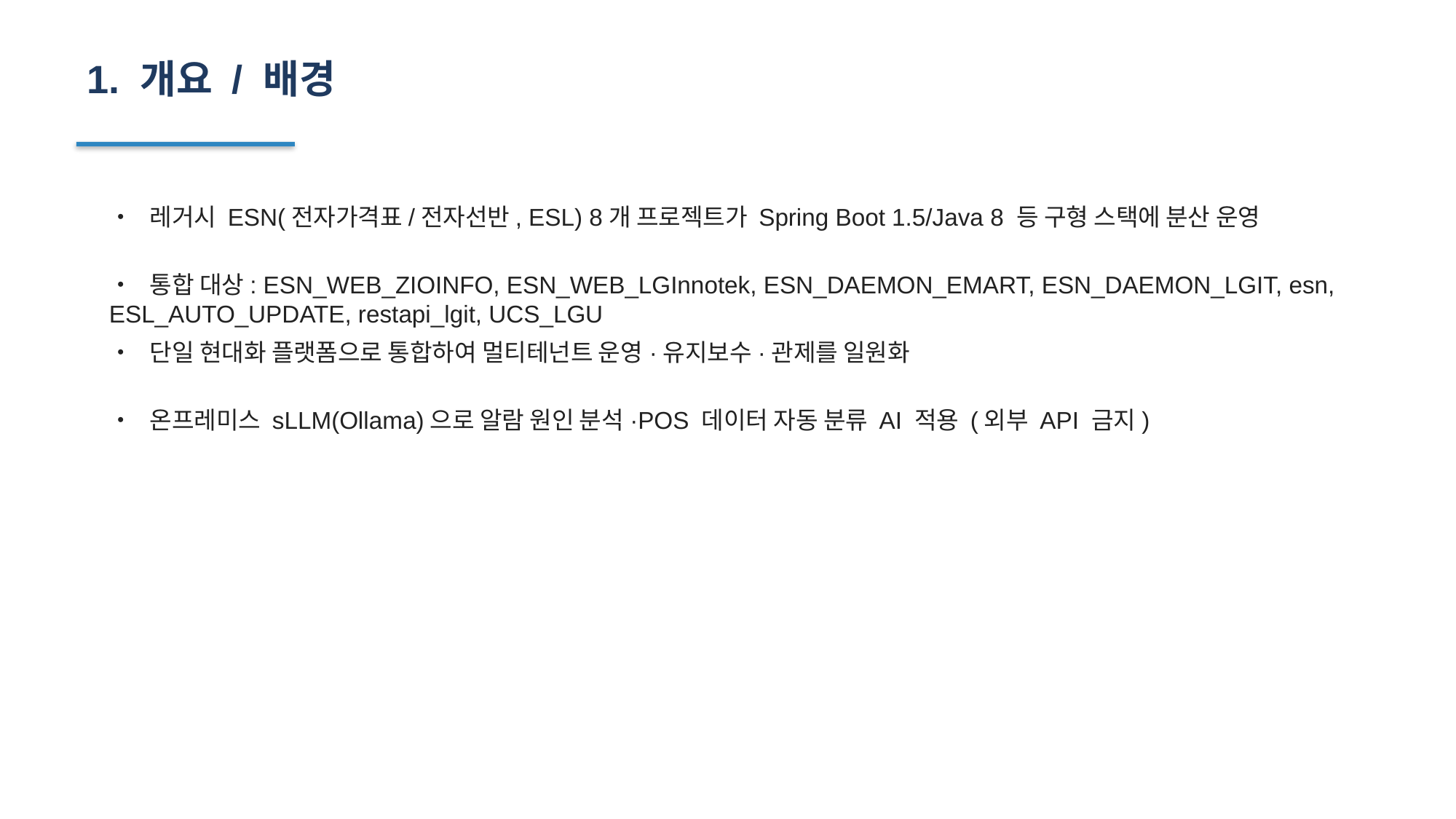

1. 개요 / 배경

•  레거시 ESN(전자가격표/전자선반, ESL) 8개 프로젝트가 Spring Boot 1.5/Java 8 등 구형 스택에 분산 운영
•  통합 대상: ESN_WEB_ZIOINFO, ESN_WEB_LGInnotek, ESN_DAEMON_EMART, ESN_DAEMON_LGIT, esn, ESL_AUTO_UPDATE, restapi_lgit, UCS_LGU
•  단일 현대화 플랫폼으로 통합하여 멀티테넌트 운영·유지보수·관제를 일원화
•  온프레미스 sLLM(Ollama)으로 알람 원인 분석·POS 데이터 자동 분류 AI 적용 (외부 API 금지)